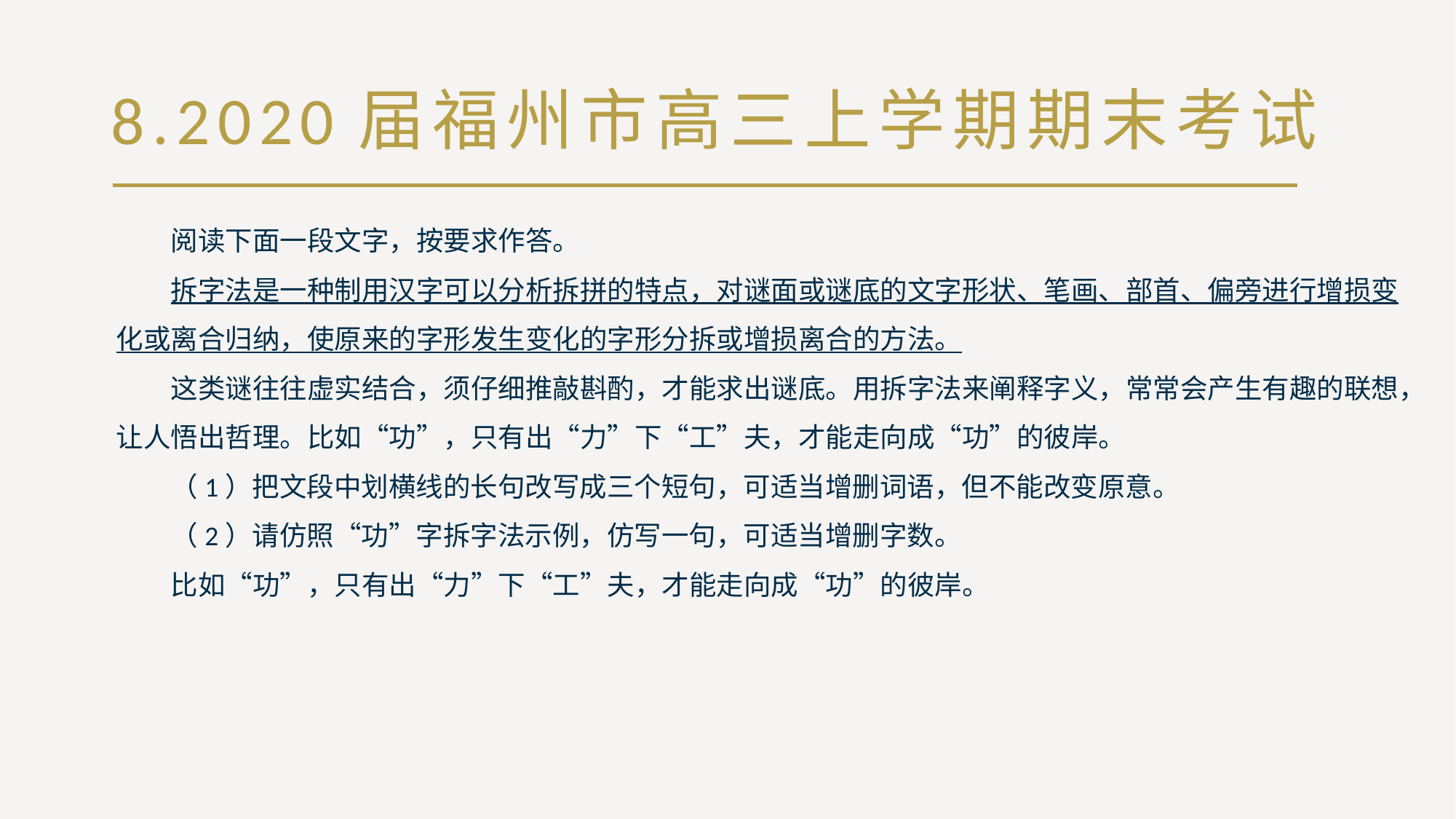

# 8.2020届福州市高三上学期期末考试
阅读下面一段文字，按要求作答。
拆字法是一种制用汉字可以分析拆拼的特点，对谜面或谜底的文字形状、笔画、部首、偏旁进行增损变化或离合归纳，使原来的字形发生变化的字形分拆或增损离合的方法。
这类谜往往虚实结合，须仔细推敲斟酌，才能求出谜底。用拆字法来阐释字义，常常会产生有趣的联想，让人悟出哲理。比如“功”，只有出“力”下“工”夫，才能走向成“功”的彼岸。
（1）把文段中划横线的长句改写成三个短句，可适当增删词语，但不能改变原意。
（2）请仿照“功”字拆字法示例，仿写一句，可适当增删字数。
比如“功”，只有出“力”下“工”夫，才能走向成“功”的彼岸。